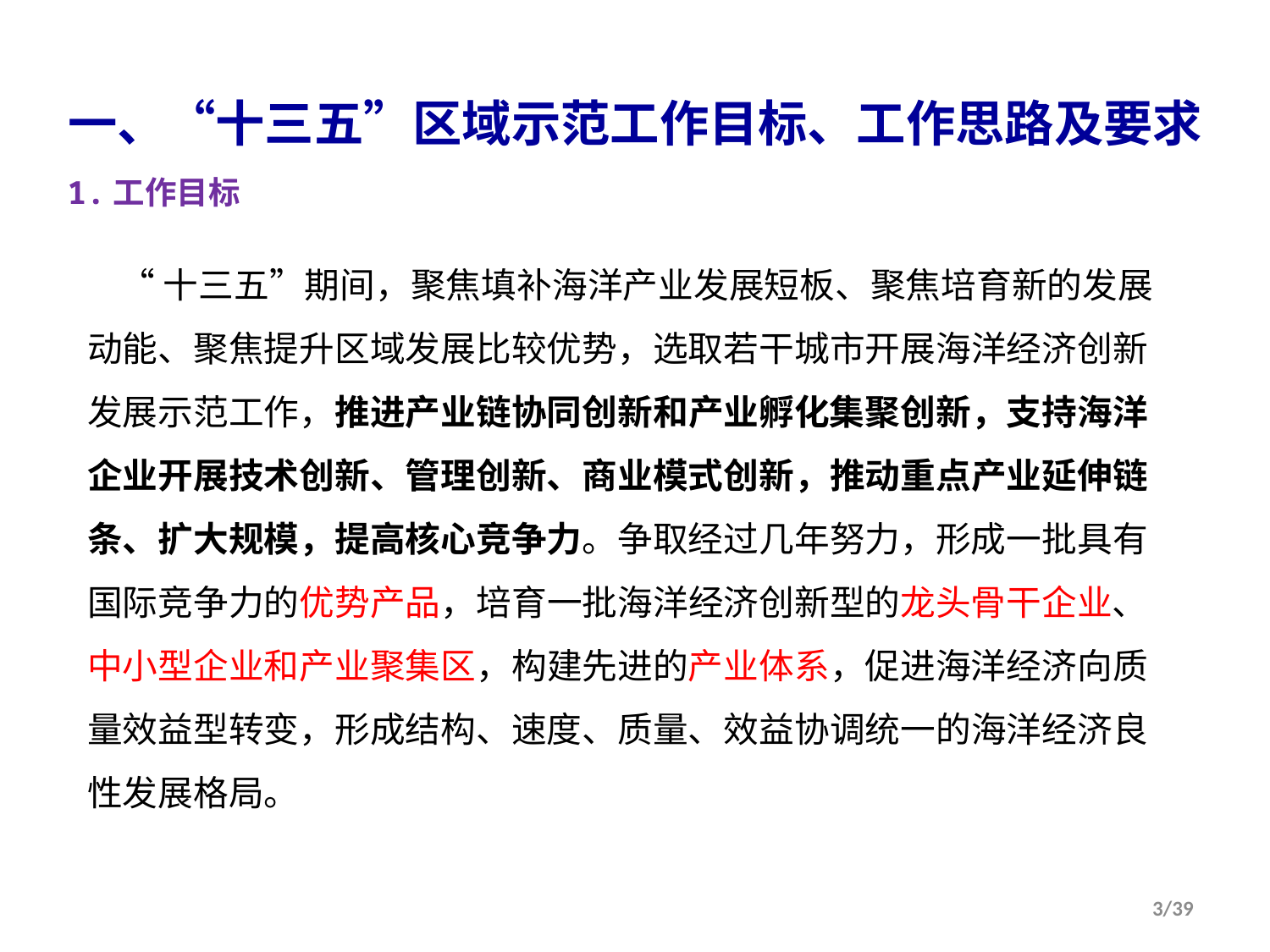

一、“十三五”区域示范工作目标、工作思路及要求
1.工作目标
    “十三五”期间，聚焦填补海洋产业发展短板、聚焦培育新的发展动能、聚焦提升区域发展比较优势，选取若干城市开展海洋经济创新发展示范工作，推进产业链协同创新和产业孵化集聚创新，支持海洋企业开展技术创新、管理创新、商业模式创新，推动重点产业延伸链条、扩大规模，提高核心竞争力。争取经过几年努力，形成一批具有国际竞争力的优势产品，培育一批海洋经济创新型的龙头骨干企业、中小型企业和产业聚集区，构建先进的产业体系，促进海洋经济向质量效益型转变，形成结构、速度、质量、效益协调统一的海洋经济良性发展格局。
3/39